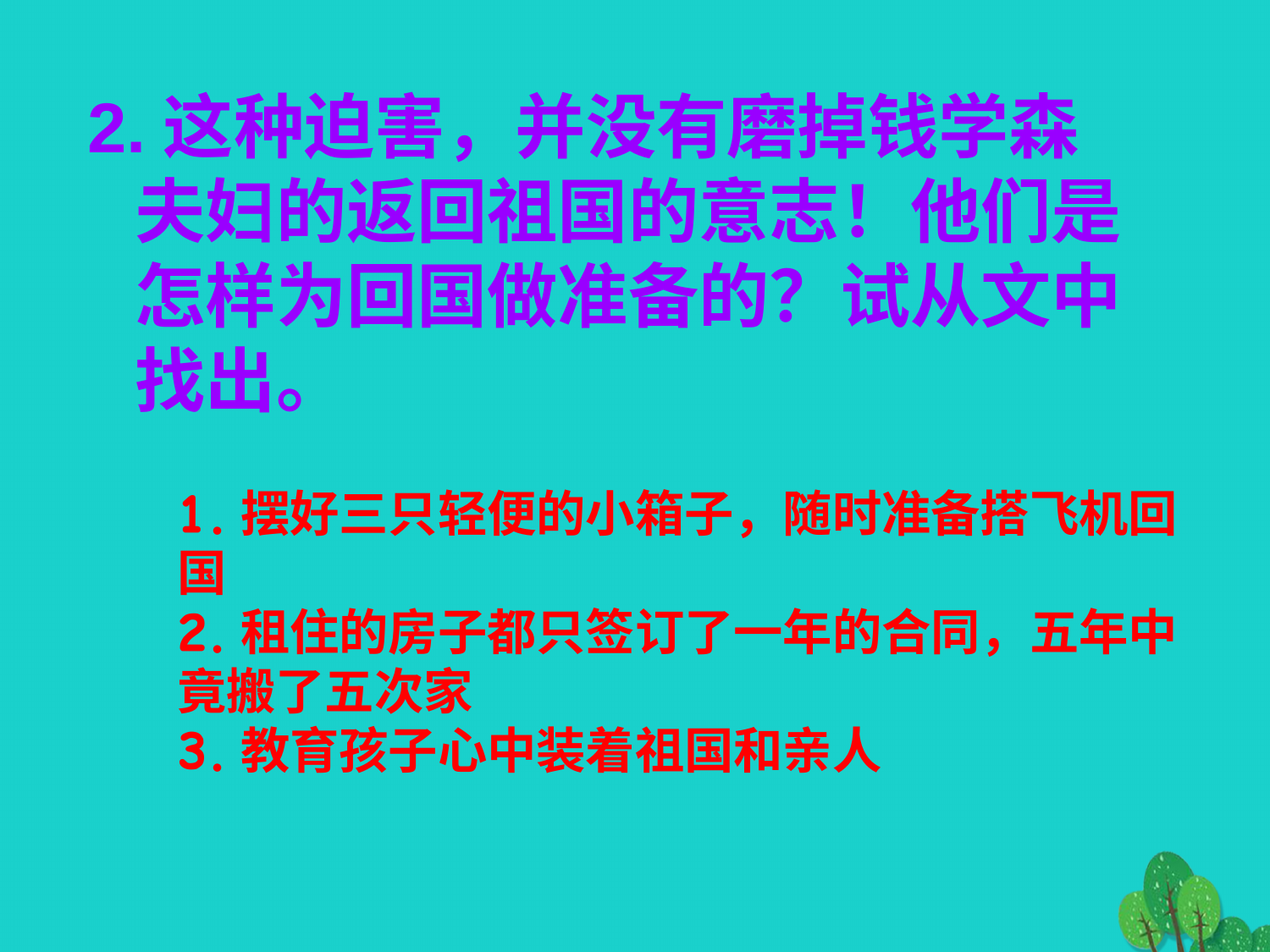

#
2.这种迫害，并没有磨掉钱学森夫妇的返回祖国的意志！他们是怎样为回国做准备的？试从文中找出。
1.摆好三只轻便的小箱子，随时准备搭飞机回国
2.租住的房子都只签订了一年的合同，五年中竟搬了五次家
3.教育孩子心中装着祖国和亲人